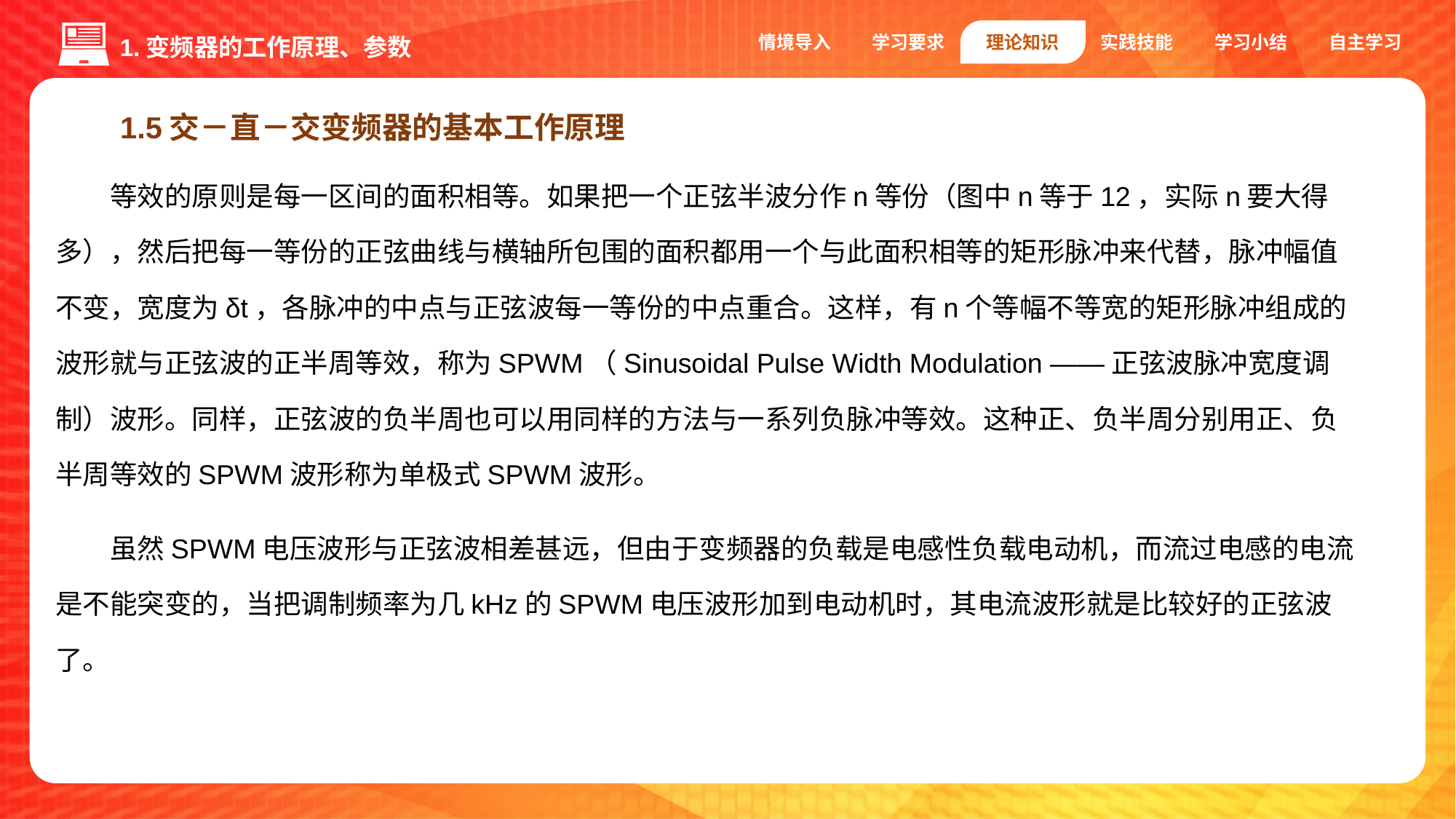

情境导入
学习要求
理论知识
实践技能
学习小结
自主学习

1.变频器的工作原理、参数
1.5交－直－交变频器的基本工作原理
等效的原则是每一区间的面积相等。如果把一个正弦半波分作n等份（图中n等于12，实际n要大得多），然后把每一等份的正弦曲线与横轴所包围的面积都用一个与此面积相等的矩形脉冲来代替，脉冲幅值不变，宽度为δt，各脉冲的中点与正弦波每一等份的中点重合。这样，有n个等幅不等宽的矩形脉冲组成的波形就与正弦波的正半周等效，称为SPWM（Sinusoidal Pulse Width Modulation ——正弦波脉冲宽度调制）波形。同样，正弦波的负半周也可以用同样的方法与一系列负脉冲等效。这种正、负半周分别用正、负半周等效的SPWM波形称为单极式SPWM波形。
虽然SPWM电压波形与正弦波相差甚远，但由于变频器的负载是电感性负载电动机，而流过电感的电流是不能突变的，当把调制频率为几kHz的SPWM电压波形加到电动机时，其电流波形就是比较好的正弦波了。